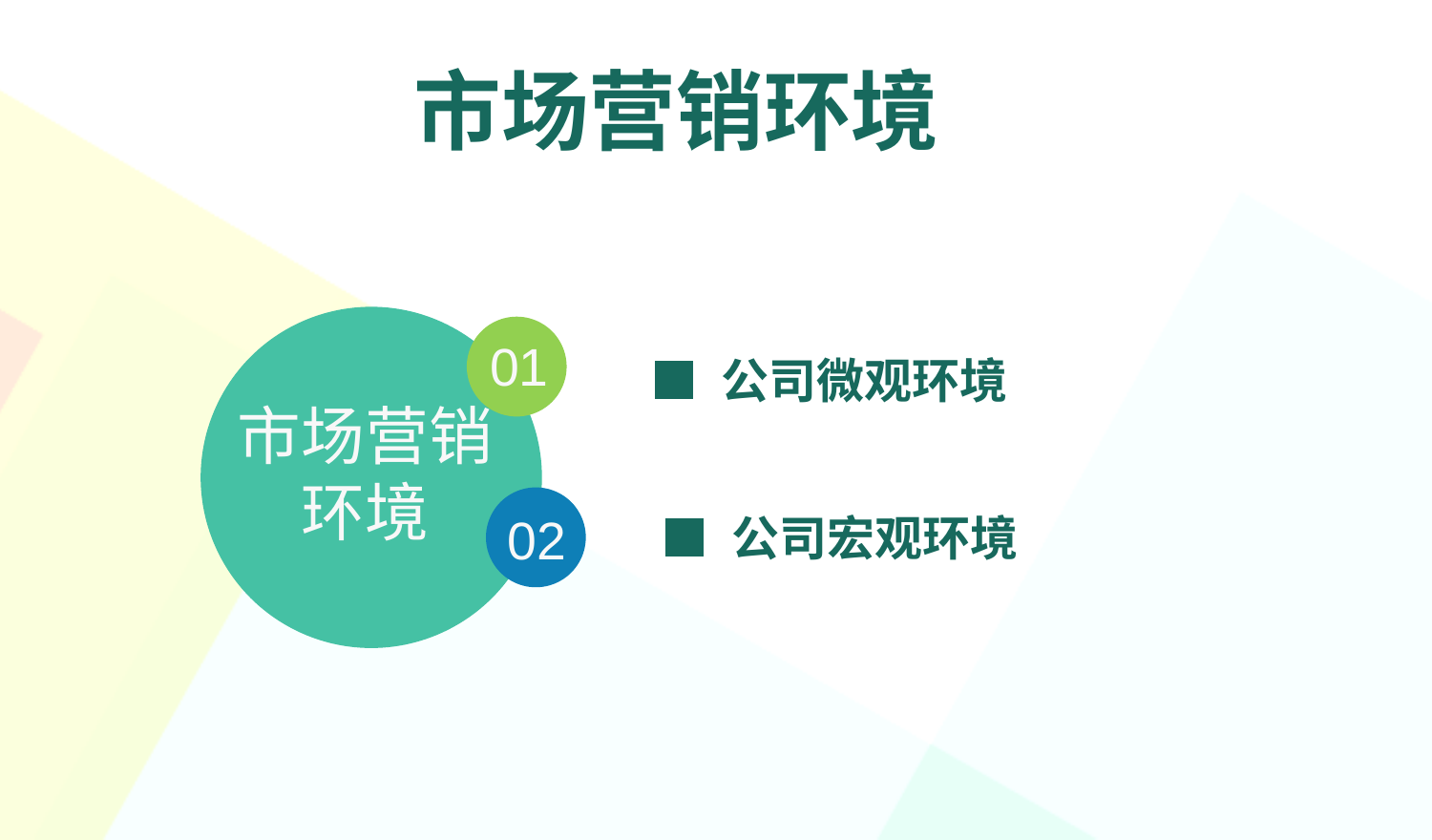

市场营销环境

01
■ 公司微观环境
市场营销环境

02
■ 公司宏观环境